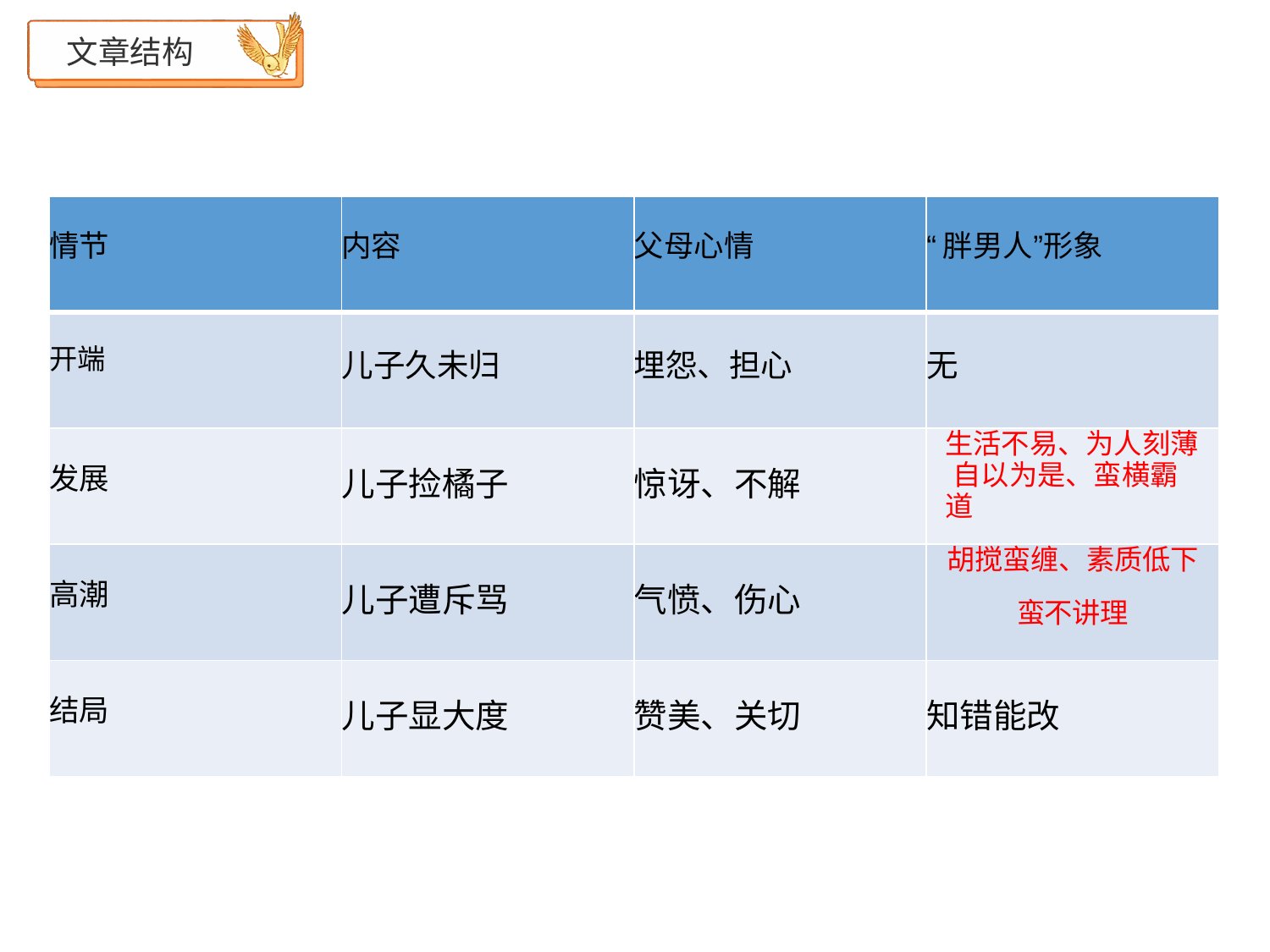

# 文章结构
| 情节 | 内容 | 父母心情 | “胖男人”形象 |
| --- | --- | --- | --- |
| 开端 | 儿子久未归 | 埋怨、担心 | 无 |
| 发展 | 儿子捡橘子 | 惊讶、不解 | 生活不易、为人刻薄 自以为是、蛮横霸道 |
| 高潮 | 儿子遭斥骂 | 气愤、伤心 | 胡搅蛮缠、素质低下 蛮不讲理 |
| 结局 | 儿子显大度 | 赞美、关切 | 知错能改 |